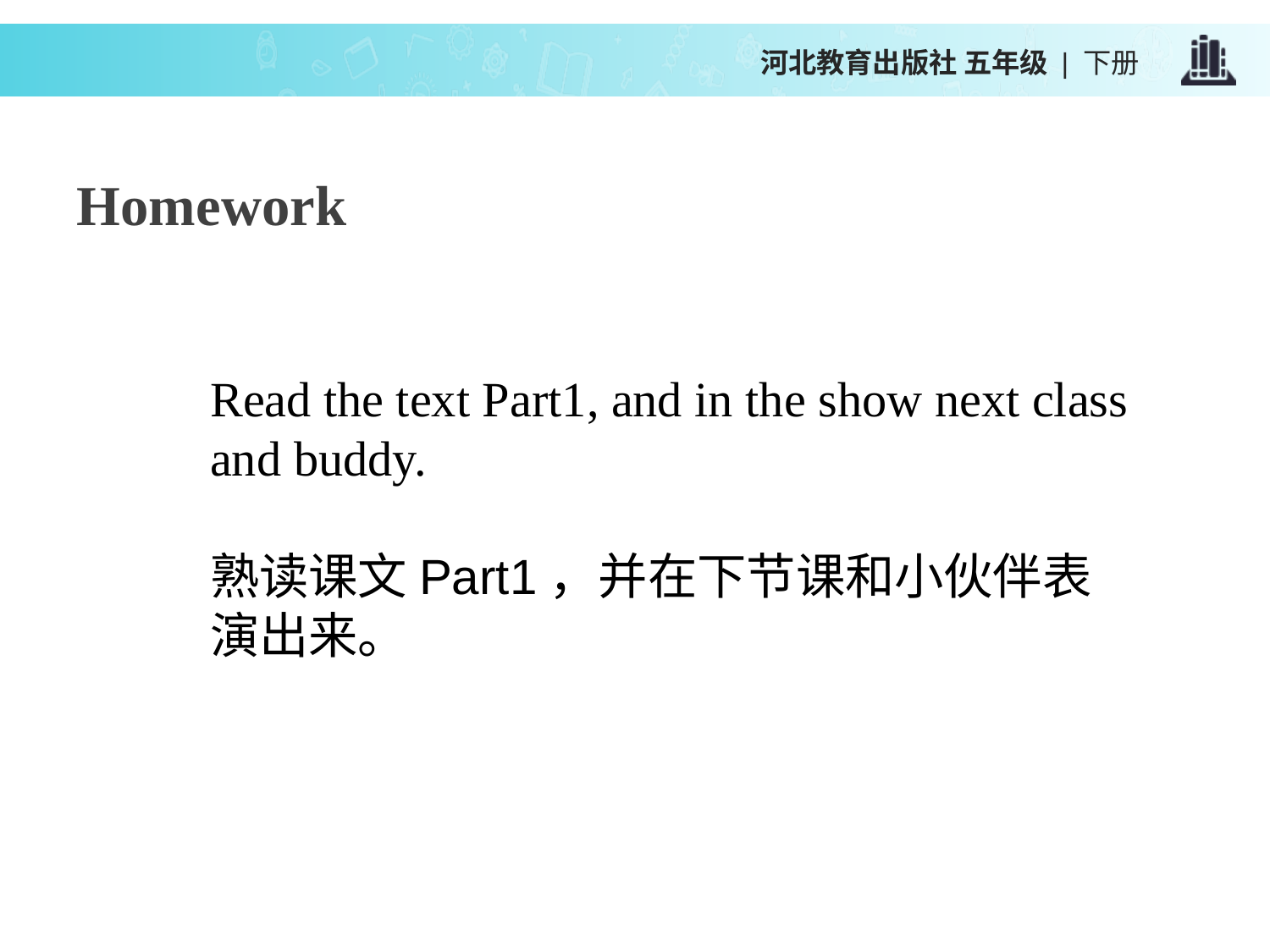

河北教育出版社 五年级 | 下册
Homework
Read the text Part1, and in the show next class and buddy.

熟读课文Part1，并在下节课和小伙伴表演出来。